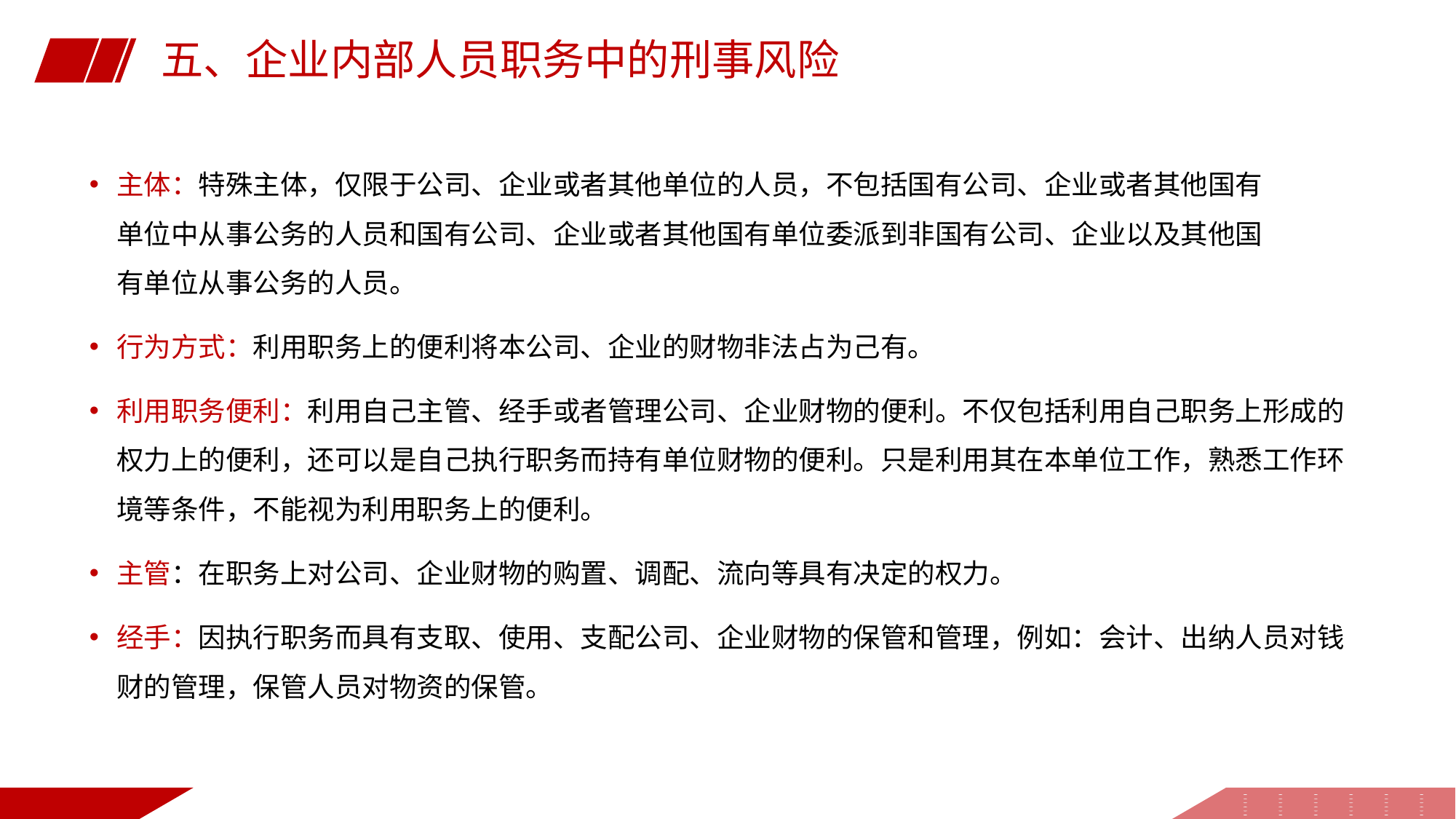

五、企业内部人员职务中的刑事风险
主体：特殊主体，仅限于公司、企业或者其他单位的人员，不包括国有公司、企业或者其他国有单位中从事公务的人员和国有公司、企业或者其他国有单位委派到非国有公司、企业以及其他国有单位从事公务的人员。
行为方式：利用职务上的便利将本公司、企业的财物非法占为己有。

利用职务便利：利用自己主管、经手或者管理公司、企业财物的便利。不仅包括利用自己职务上形成的权力上的便利，还可以是自己执行职务而持有单位财物的便利。只是利用其在本单位工作，熟悉工作环境等条件，不能视为利用职务上的便利。
主管：在职务上对公司、企业财物的购置、调配、流向等具有决定的权力。
经手：因执行职务而具有支取、使用、支配公司、企业财物的保管和管理，例如：会计、出纳人员对钱财的管理，保管人员对物资的保管。